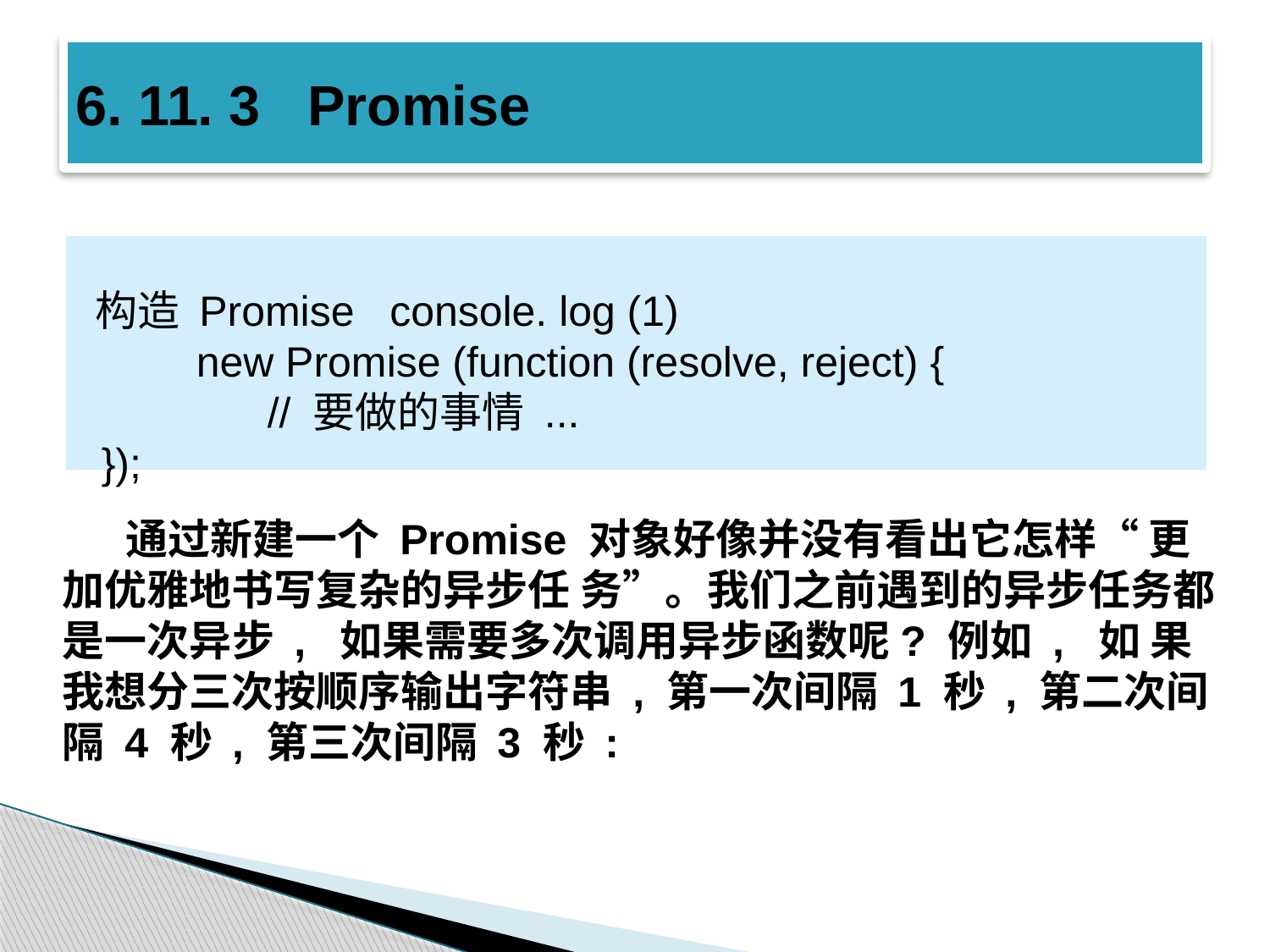

# 6. 11. 3   Promise

   构造 Promise   console. log (1)
           new Promise (function (resolve, reject) {
                 // 要做的事情 ...
   });
通过新建一个 Promise 对象好像并没有看出它怎样“ 更加优雅地书写复杂的异步任 务”。我们之前遇到的异步任务都是一次异步 ,  如果需要多次调用异步函数呢? 例如 ,  如 果我想分三次按顺序输出字符串 , 第一次间隔 1 秒 , 第二次间隔 4 秒 , 第三次间隔 3 秒 :